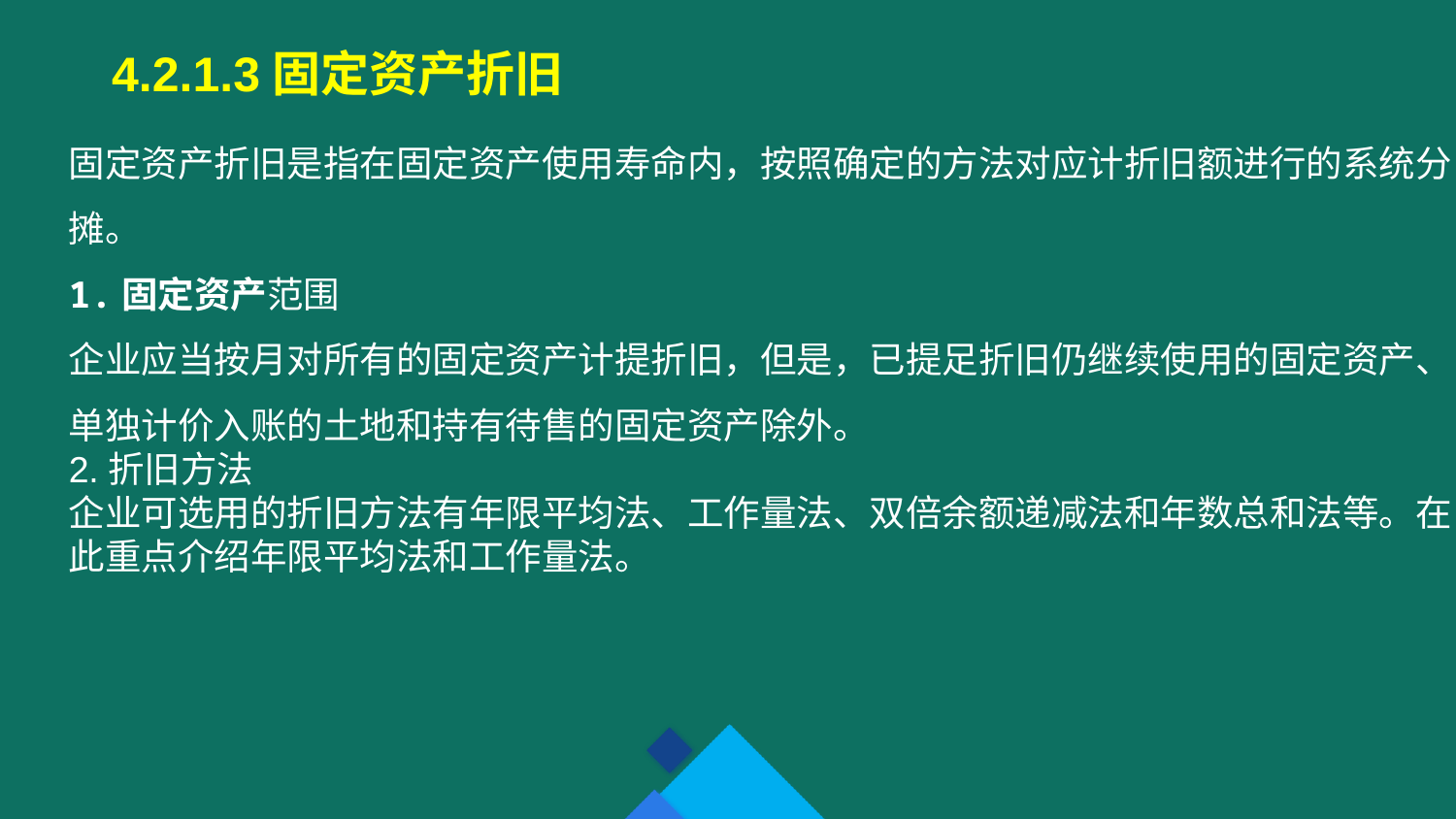

4.2.1.3固定资产折旧
固定资产折旧是指在固定资产使用寿命内，按照确定的方法对应计折旧额进行的系统分摊。
1.固定资产范围
企业应当按月对所有的固定资产计提折旧，但是，已提足折旧仍继续使用的固定资产、单独计价入账的土地和持有待售的固定资产除外。
2.折旧方法
企业可选用的折旧方法有年限平均法、工作量法、双倍余额递减法和年数总和法等。在此重点介绍年限平均法和工作量法。